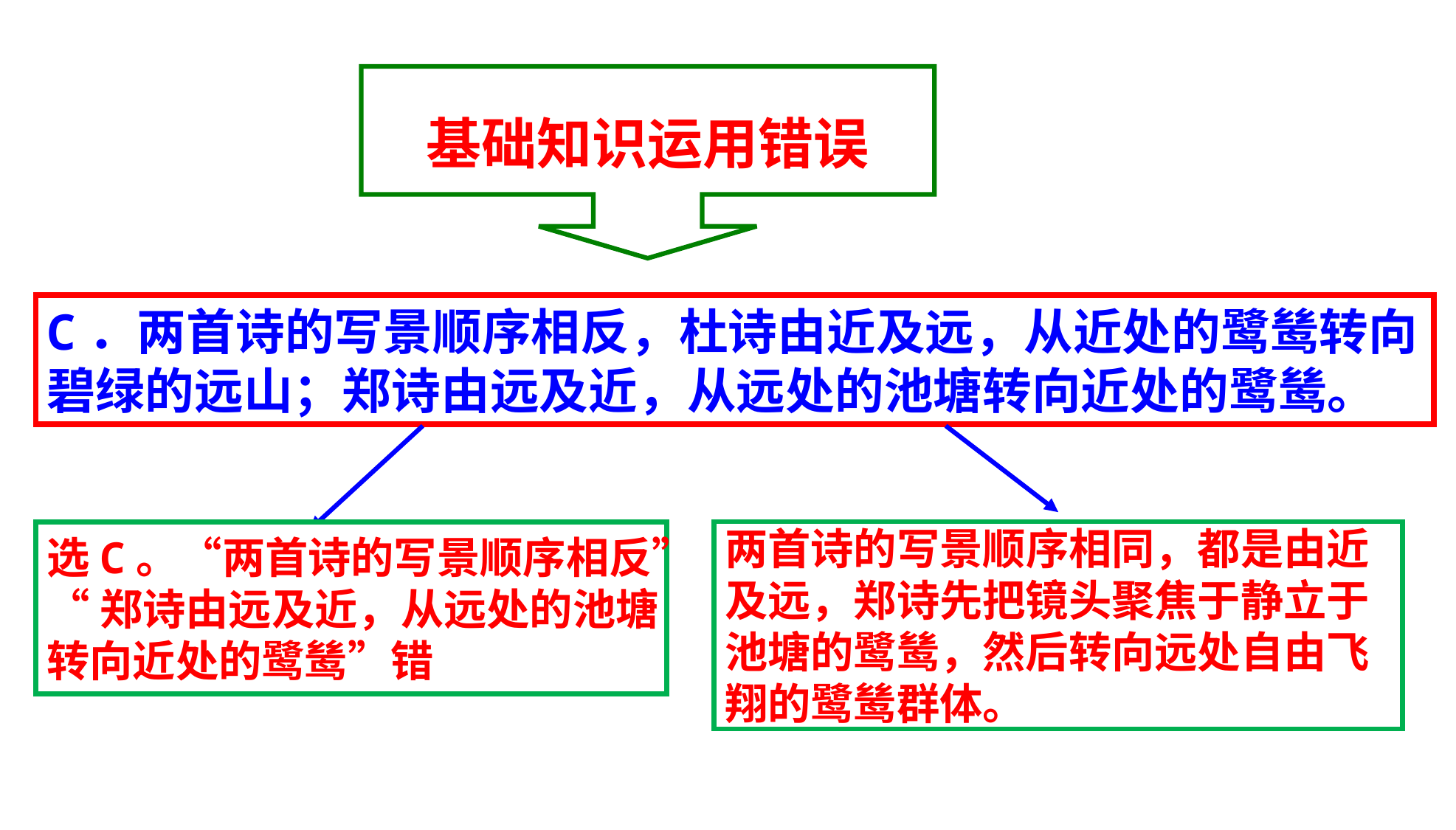

基础知识运用错误
C．两首诗的写景顺序相反，杜诗由近及远，从近处的鹭鸶转向碧绿的远山；郑诗由远及近，从远处的池塘转向近处的鹭鸶。

两首诗的写景顺序相同，都是由近
及远，郑诗先把镜头聚焦于静立于
池塘的鹭鸶，然后转向远处自由飞
翔的鹭鸶群体。
选C。“两首诗的写景顺序相反”
“郑诗由远及近，从远处的池塘
转向近处的鹭鸶”错